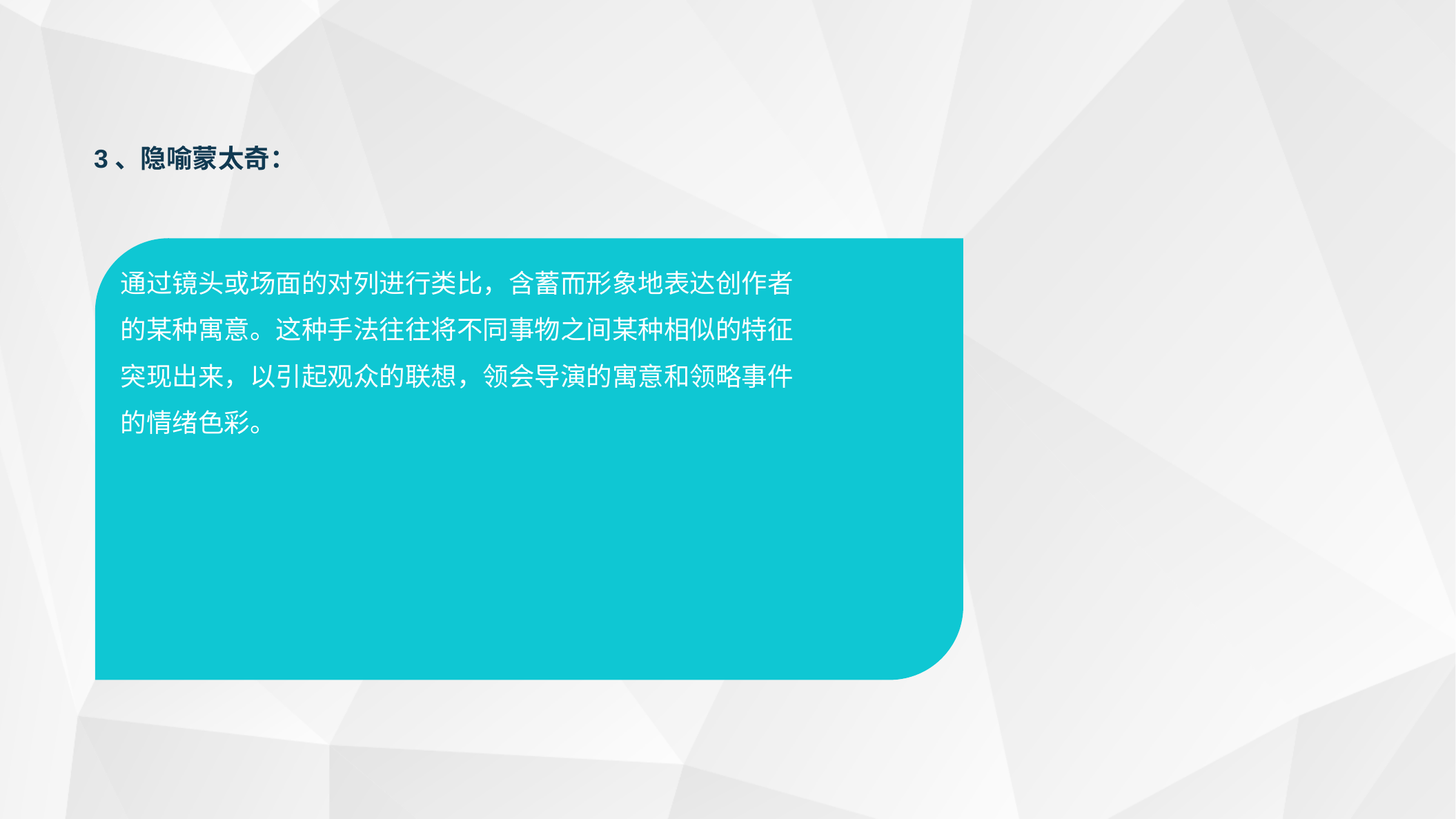

3、隐喻蒙太奇：

通过镜头或场面的对列进行类比，含蓄而形象地表达创作者的某种寓意。这种手法往往将不同事物之间某种相似的特征突现出来，以引起观众的联想，领会导演的寓意和领略事件的情绪色彩。